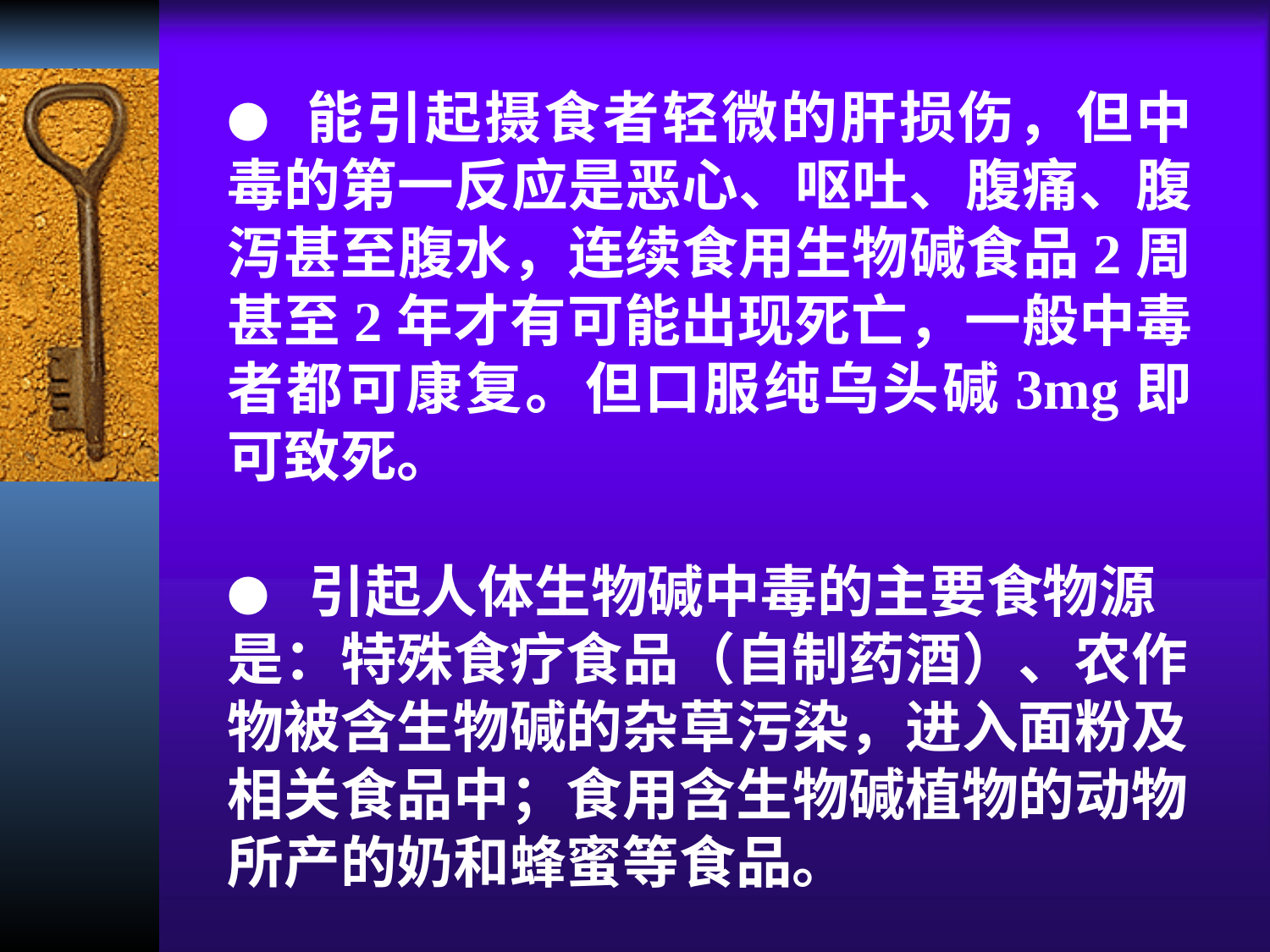

●  能引起摄食者轻微的肝损伤，但中毒的第一反应是恶心、呕吐、腹痛、腹泻甚至腹水，连续食用生物碱食品2周甚至2年才有可能出现死亡，一般中毒者都可康复。但口服纯乌头碱3mg即可致死。

●   引起人体生物碱中毒的主要食物源是：特殊食疗食品（自制药酒）、农作物被含生物碱的杂草污染，进入面粉及相关食品中；食用含生物碱植物的动物所产的奶和蜂蜜等食品。